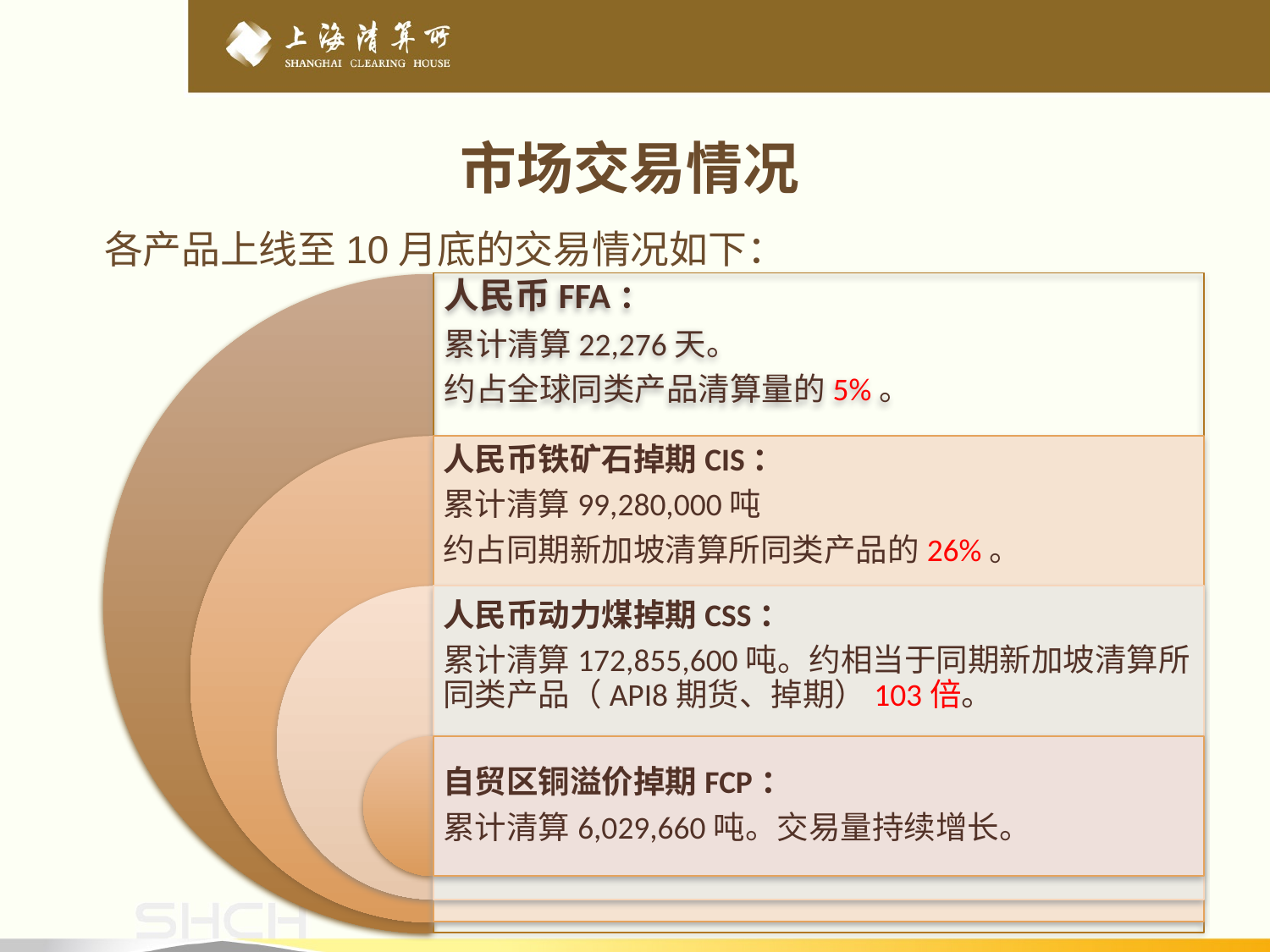

市场交易情况
人民币FFA：
累计清算22,276天。
约占全球同类产品清算量的5%。
人民币铁矿石掉期CIS：
累计清算99,280,000吨
约占同期新加坡清算所同类产品的26%。
人民币动力煤掉期CSS：
累计清算172,855,600吨。约相当于同期新加坡清算所同类产品（API8期货、掉期）103倍。
自贸区铜溢价掉期FCP：
累计清算6,029,660吨。交易量持续增长。
各产品上线至10月底的交易情况如下：